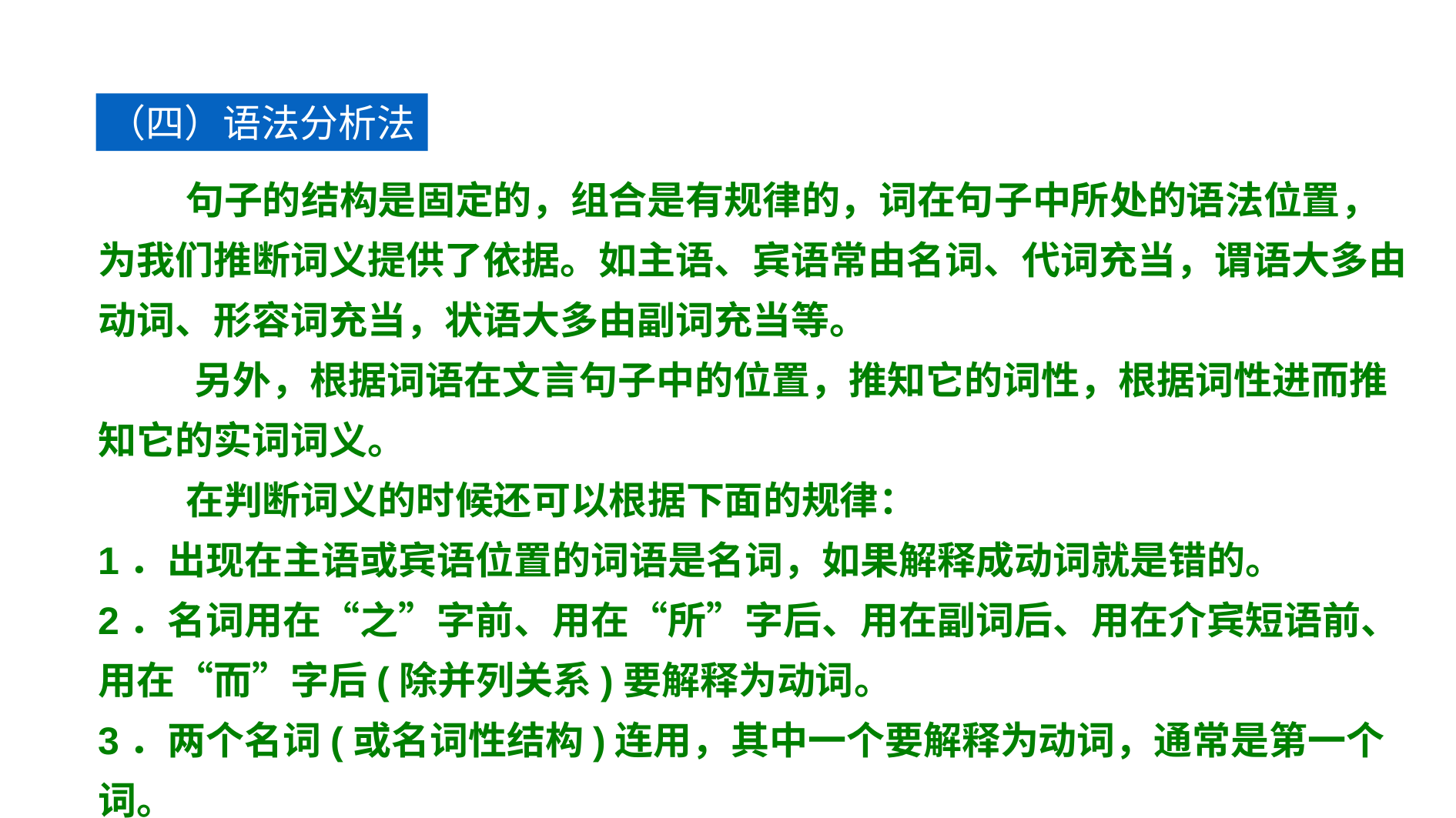

（四）语法分析法
         句子的结构是固定的，组合是有规律的，词在句子中所处的语法位置，为我们推断词义提供了依据。如主语、宾语常由名词、代词充当，谓语大多由动词、形容词充当，状语大多由副词充当等。
          另外，根据词语在文言句子中的位置，推知它的词性，根据词性进而推知它的实词词义。
         在判断词义的时候还可以根据下面的规律：
1．出现在主语或宾语位置的词语是名词，如果解释成动词就是错的。
2．名词用在“之”字前、用在“所”字后、用在副词后、用在介宾短语前、用在“而”字后(除并列关系)要解释为动词。
3．两个名词(或名词性结构)连用，其中一个要解释为动词，通常是第一个词。